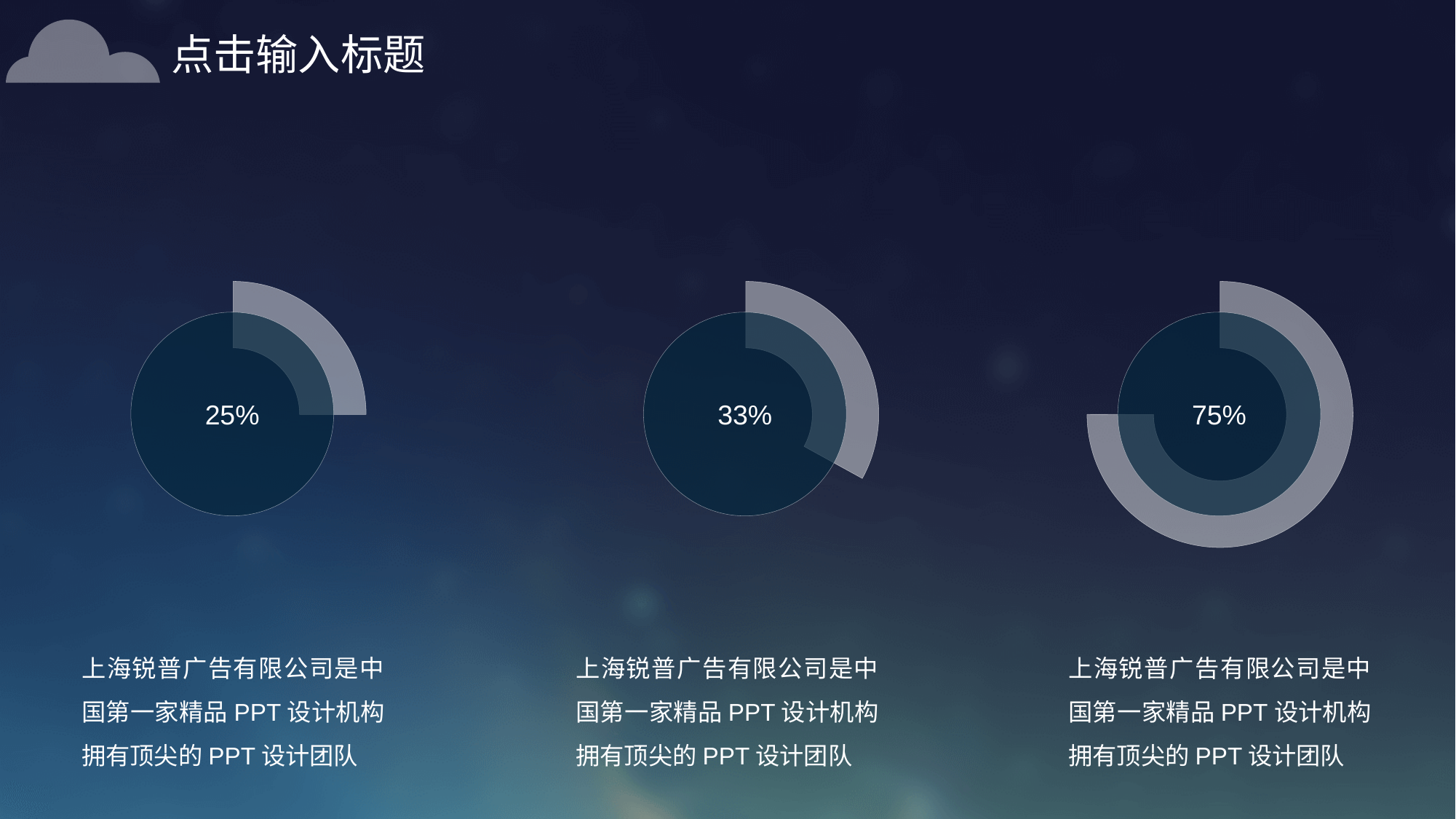

点击输入标题

### Chart

| Category | 销售额 |
|---|---|
| 第一季度 | 25.0 |
| 第二季度 | 75.0 |
25%

### Chart

| Category | 销售额 |
|---|---|
| 第一季度 | 33.0 |
| 第二季度 | 67.0 |
33%

### Chart

| Category | 销售额 |
|---|---|
| 第一季度 | 75.0 |
| 第二季度 | 25.0 |
75%
上海锐普广告有限公司是中国第一家精品PPT设计机构拥有顶尖的PPT设计团队
上海锐普广告有限公司是中国第一家精品PPT设计机构拥有顶尖的PPT设计团队
上海锐普广告有限公司是中国第一家精品PPT设计机构拥有顶尖的PPT设计团队